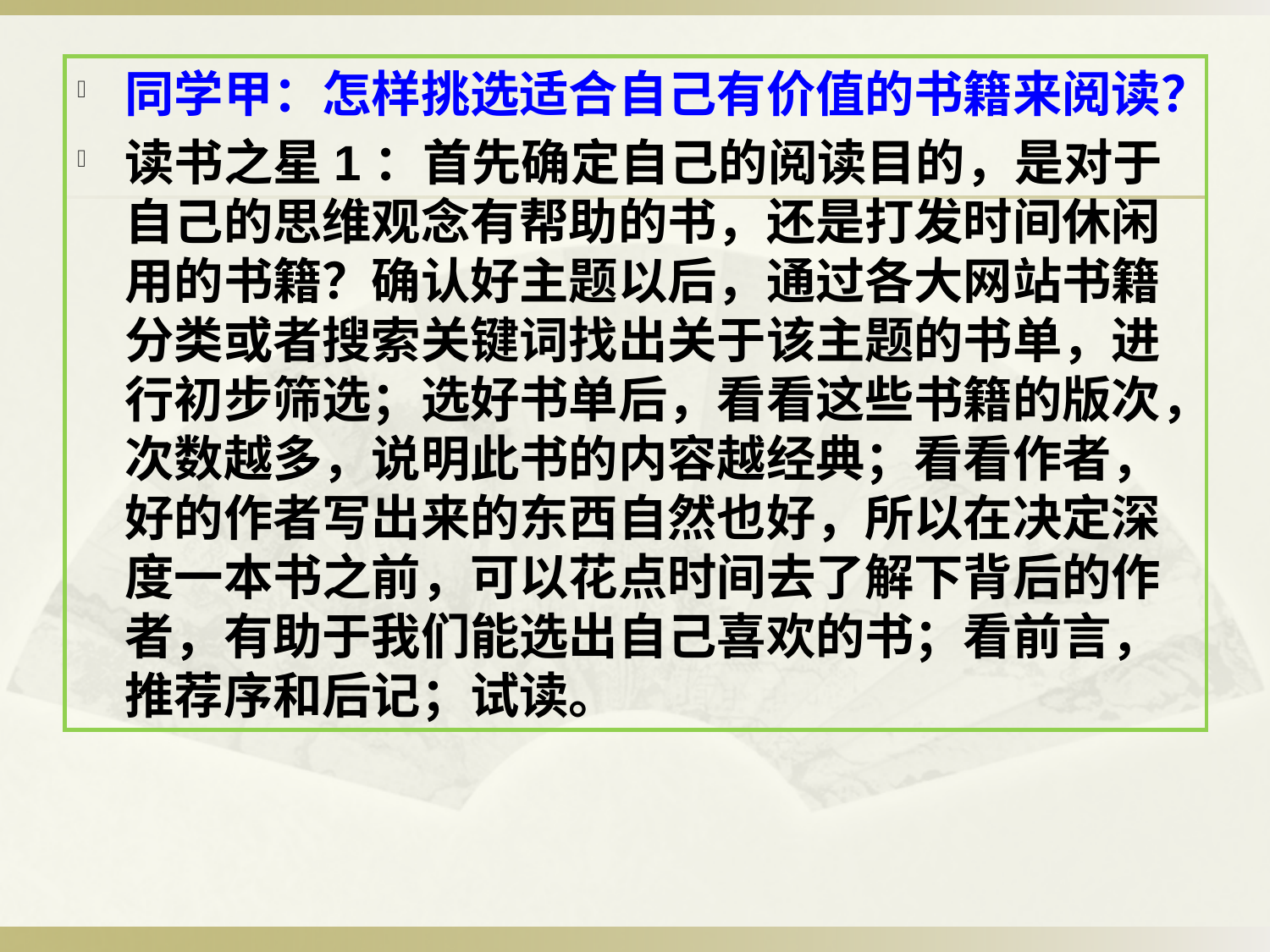

同学甲：怎样挑选适合自己有价值的书籍来阅读？
读书之星1：首先确定自己的阅读目的，是对于自己的思维观念有帮助的书，还是打发时间休闲用的书籍？确认好主题以后，通过各大网站书籍分类或者搜索关键词找出关于该主题的书单，进行初步筛选；选好书单后，看看这些书籍的版次，次数越多，说明此书的内容越经典；看看作者，好的作者写出来的东西自然也好，所以在决定深度一本书之前，可以花点时间去了解下背后的作者，有助于我们能选出自己喜欢的书；看前言，推荐序和后记；试读。